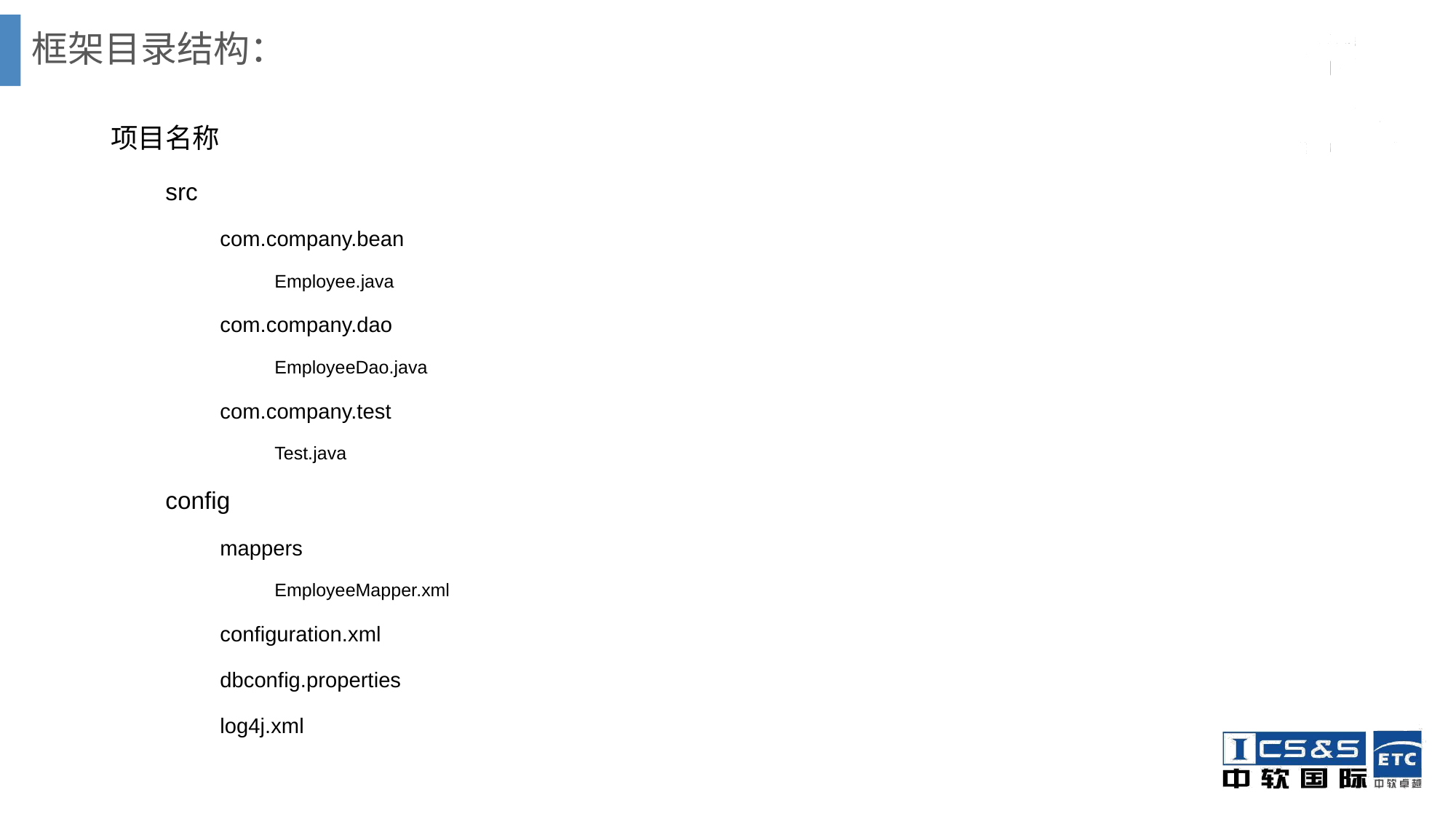

# 框架目录结构：
项目名称
src
com.company.bean
Employee.java
com.company.dao
EmployeeDao.java
com.company.test
Test.java
config
mappers
EmployeeMapper.xml
configuration.xml
dbconfig.properties
log4j.xml